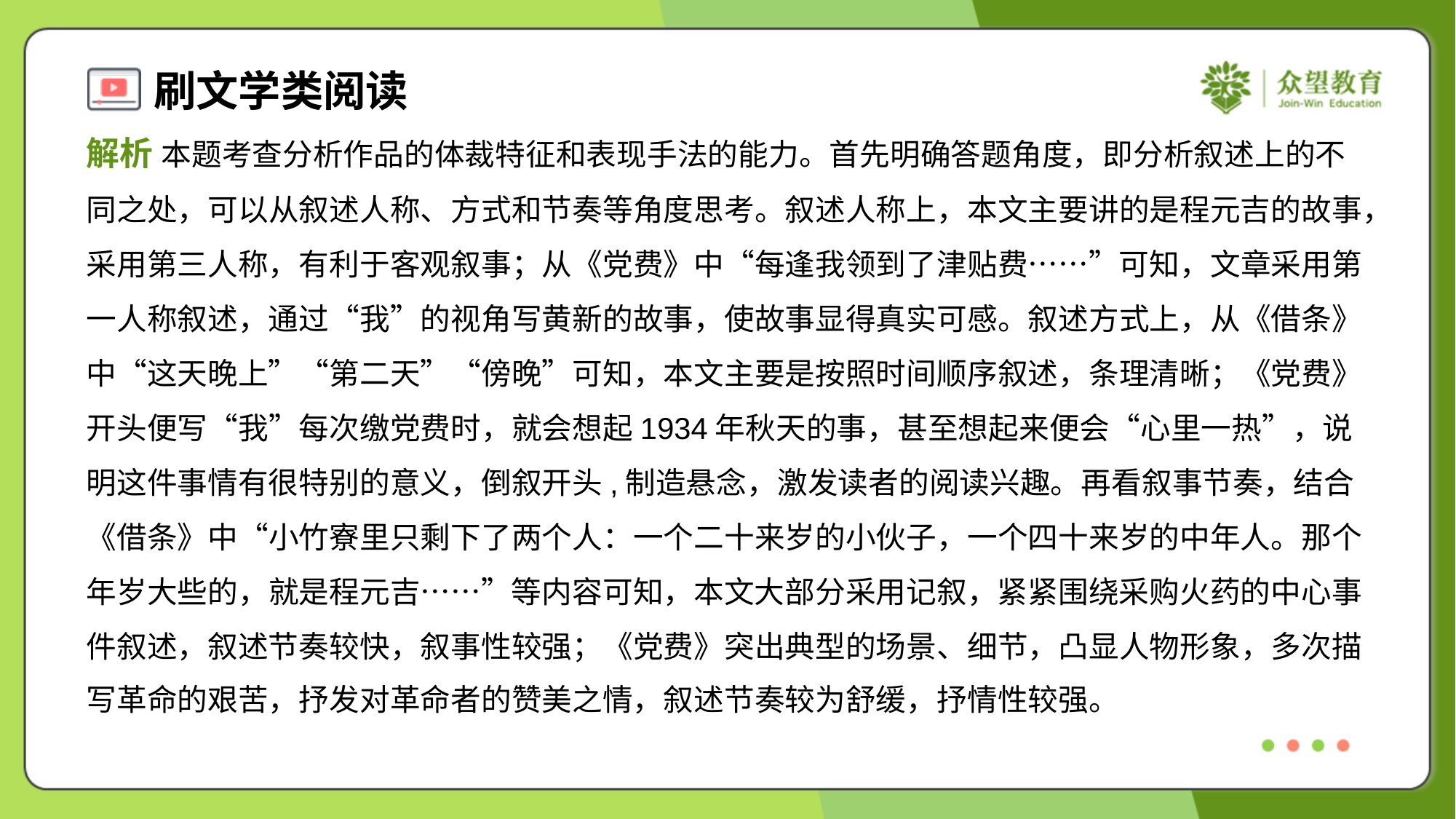

解析 本题考查分析作品的体裁特征和表现手法的能力。首先明确答题角度，即分析叙述上的不
同之处，可以从叙述人称、方式和节奏等角度思考。叙述人称上，本文主要讲的是程元吉的故事，
采用第三人称，有利于客观叙事；从《党费》中“每逢我领到了津贴费……”可知，文章采用第
一人称叙述，通过“我”的视角写黄新的故事，使故事显得真实可感。叙述方式上，从《借条》
中“这天晚上”“第二天”“傍晚”可知，本文主要是按照时间顺序叙述，条理清晰；《党费》
开头便写“我”每次缴党费时，就会想起1934年秋天的事，甚至想起来便会“心里一热”，说
明这件事情有很特别的意义，倒叙开头,制造悬念，激发读者的阅读兴趣。再看叙事节奏，结合
《借条》中“小竹寮里只剩下了两个人：一个二十来岁的小伙子，一个四十来岁的中年人。那个
年岁大些的，就是程元吉……”等内容可知，本文大部分采用记叙，紧紧围绕采购火药的中心事
件叙述，叙述节奏较快，叙事性较强；《党费》突出典型的场景、细节，凸显人物形象，多次描
写革命的艰苦，抒发对革命者的赞美之情，叙述节奏较为舒缓，抒情性较强。